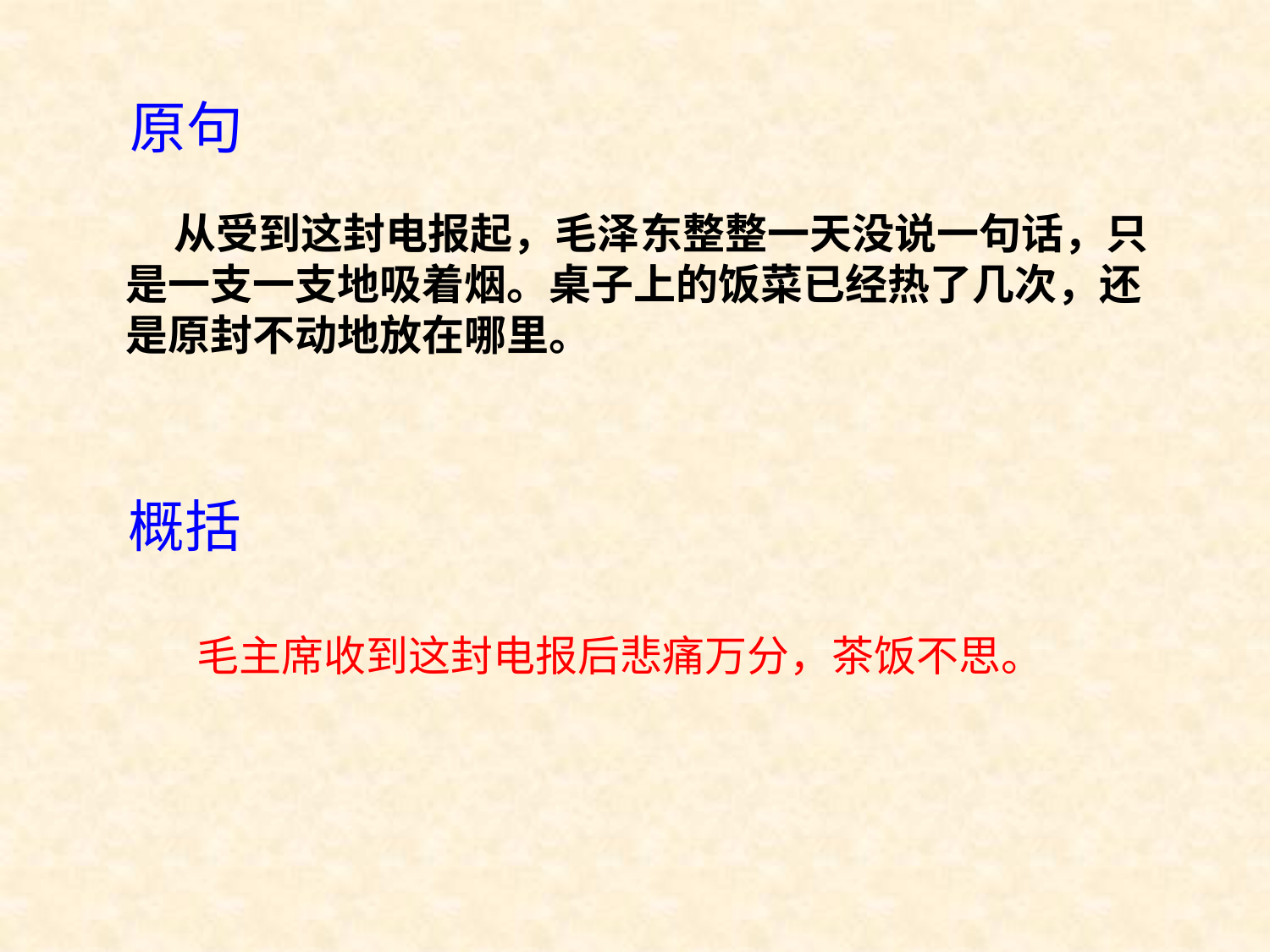

原句
    从受到这封电报起，毛泽东整整一天没说一句话，只是一支一支地吸着烟。桌子上的饭菜已经热了几次，还是原封不动地放在哪里。
概括
毛主席收到这封电报后悲痛万分，茶饭不思。